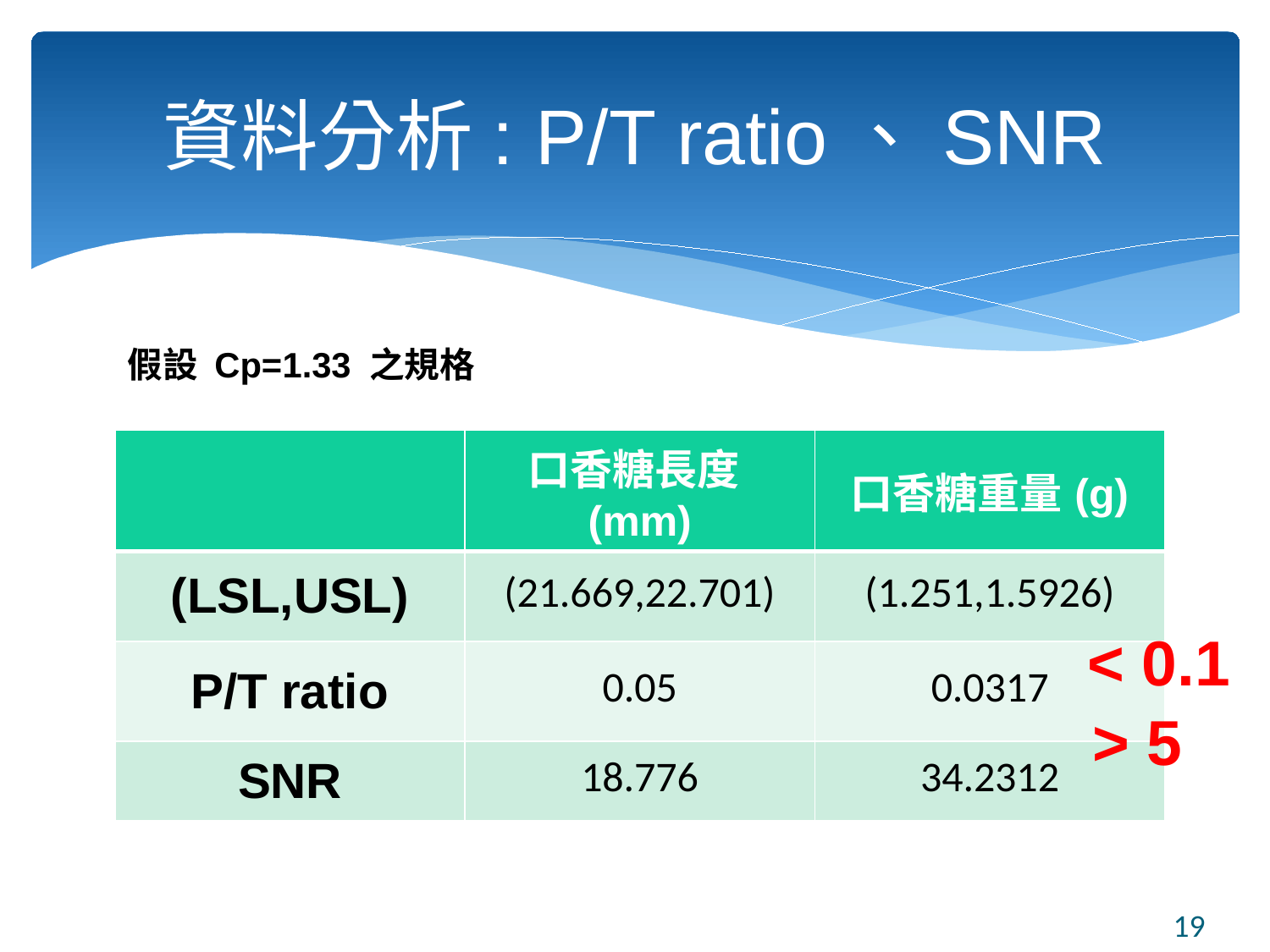

# 資料分析: P/T ratio、SNR
假設 Cp=1.33 之規格

|  | 口香糖長度(mm) | 口香糖重量(g) |
| --- | --- | --- |
| (LSL,USL) | (21.669,22.701) | (1.251,1.5926) |
| P/T ratio | 0.05 | 0.0317 |
| SNR | 18.776 | 34.2312 |
< 0.1
> 5
19